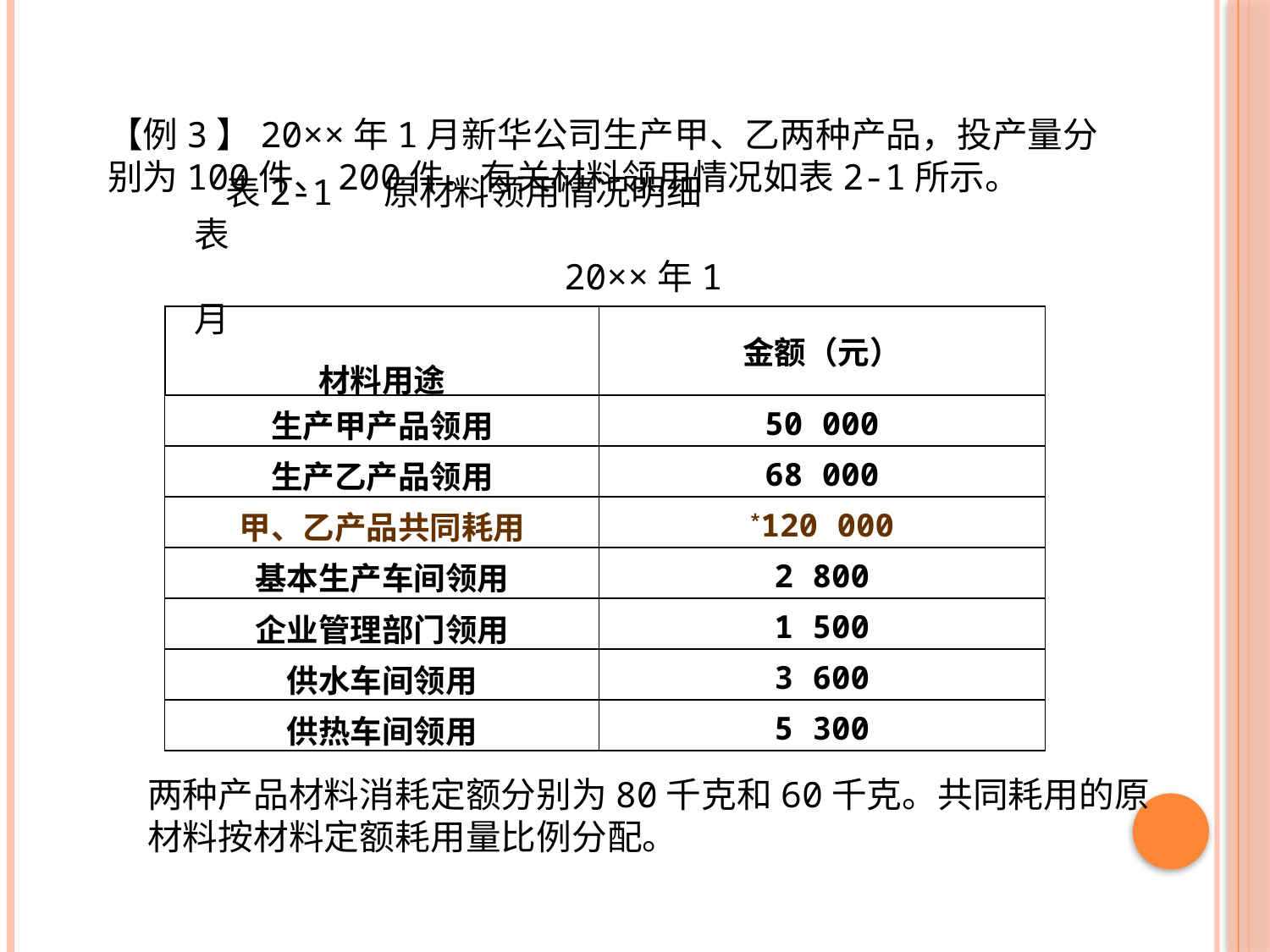

【例3】20××年1月新华公司生产甲、乙两种产品，投产量分别为100件、200件。有关材料领用情况如表2-1所示。
表2-1  原材料领用情况明细表
                20××年1月
| 材料用途 | 金额（元） |
| --- | --- |
| 生产甲产品领用 | 50 000 |
| 生产乙产品领用 | 68 000 |
| 甲、乙产品共同耗用 | \*120 000 |
| 基本生产车间领用 | 2 800 |
| 企业管理部门领用 | 1 500 |
| 供水车间领用 | 3 600 |
| 供热车间领用 | 5 300 |
两种产品材料消耗定额分别为80千克和60千克。共同耗用的原材料按材料定额耗用量比例分配。